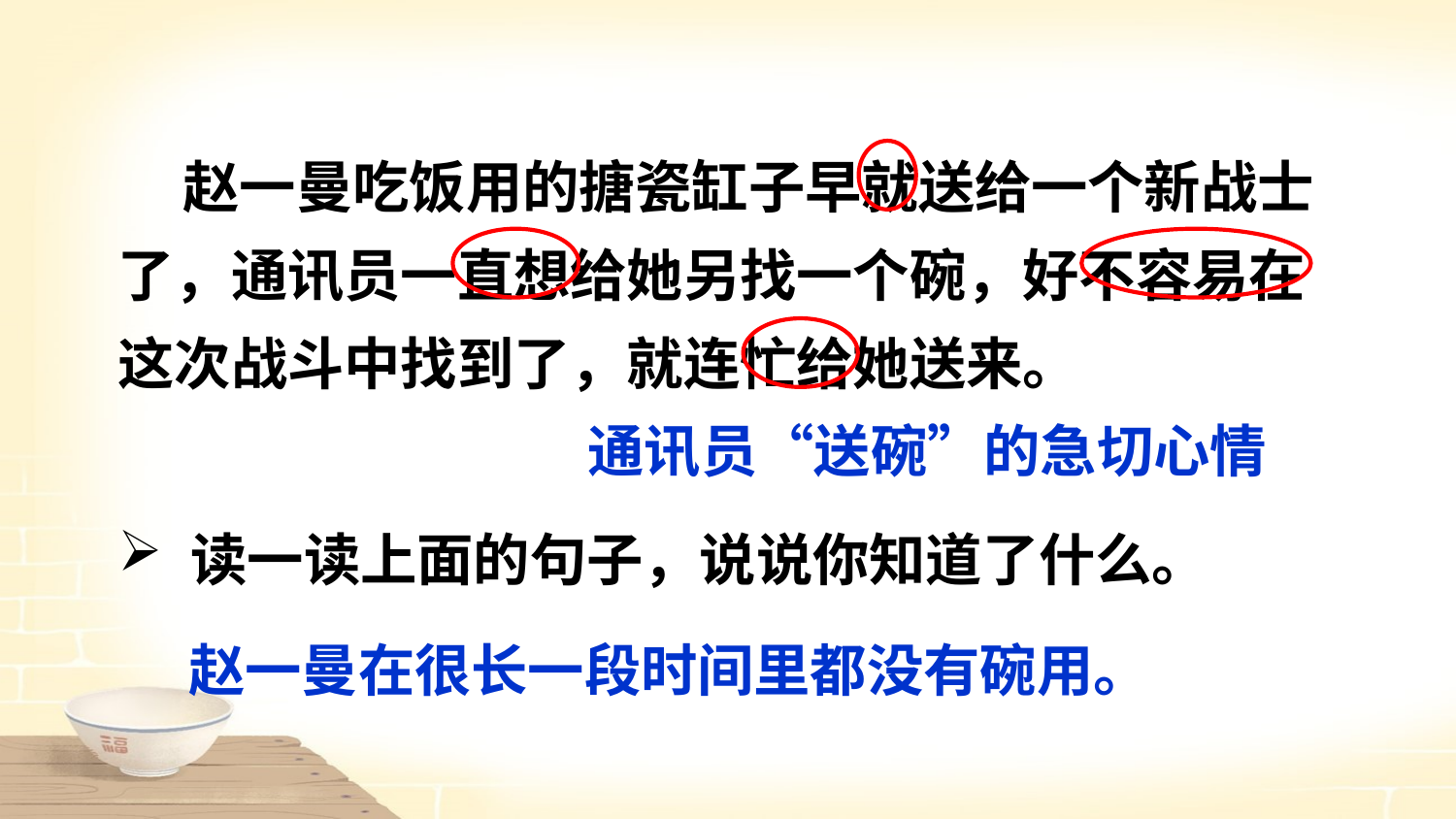

赵一曼吃饭用的搪瓷缸子早就送给一个新战士了，通讯员一直想给她另找一个碗，好不容易在这次战斗中找到了，就连忙给她送来。

通讯员“送碗”的急切心情
读一读上面的句子，说说你知道了什么。
赵一曼在很长一段时间里都没有碗用。